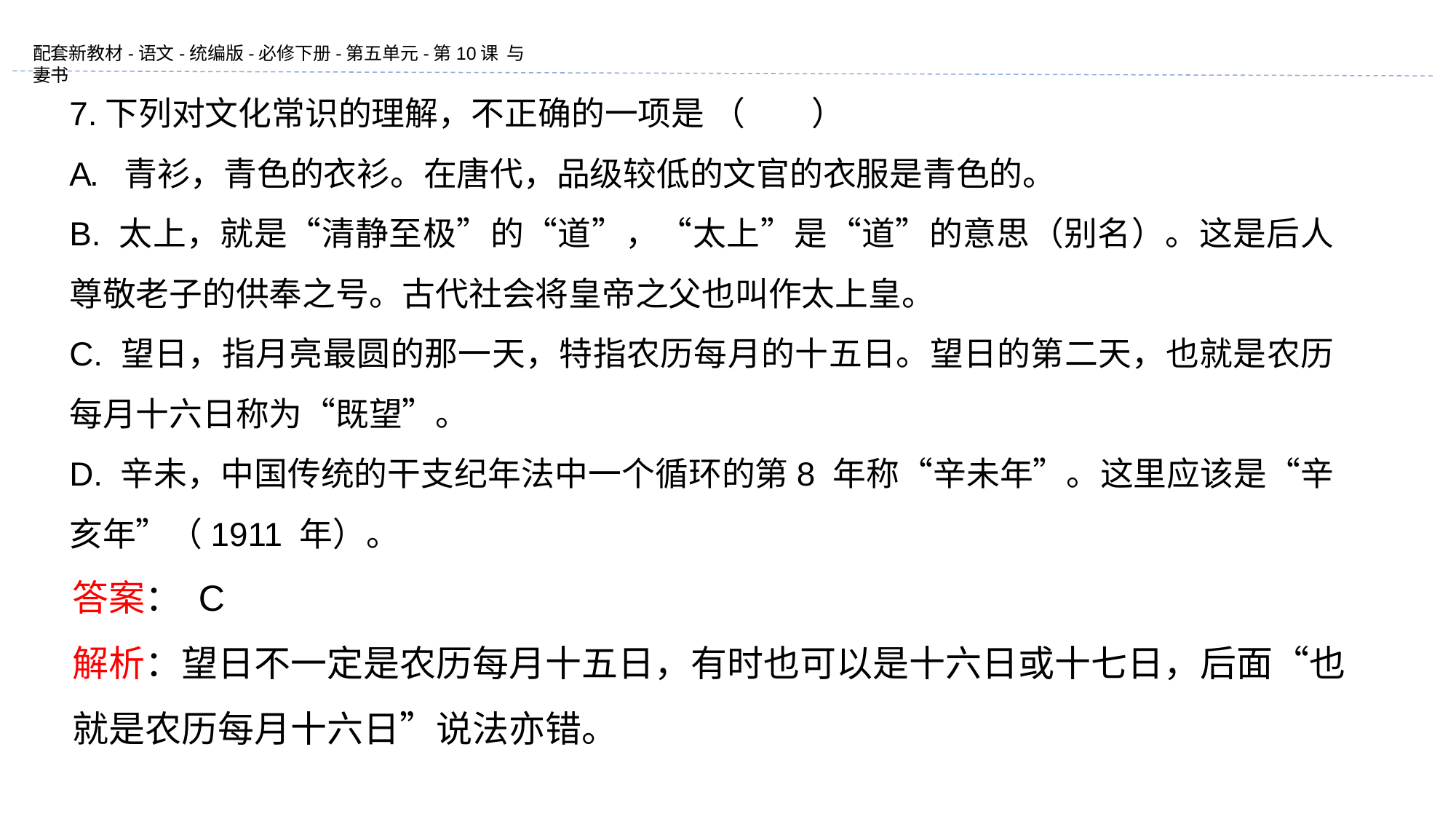

7.下列对文化常识的理解，不正确的一项是 （　　）
青衫，青色的衣衫。在唐代，品级较低的文官的衣服是青色的。
B. 太上，就是“清静至极”的“道”，“太上”是“道”的意思（别名）。这是后人尊敬老子的供奉之号。古代社会将皇帝之父也叫作太上皇。
C. 望日，指月亮最圆的那一天，特指农历每月的十五日。望日的第二天，也就是农历每月十六日称为“既望”。
D. 辛未，中国传统的干支纪年法中一个循环的第8 年称“辛未年”。这里应该是“辛亥年”（1911 年）。
答案： C
解析：望日不一定是农历每月十五日，有时也可以是十六日或十七日，后面“也就是农历每月十六日”说法亦错。